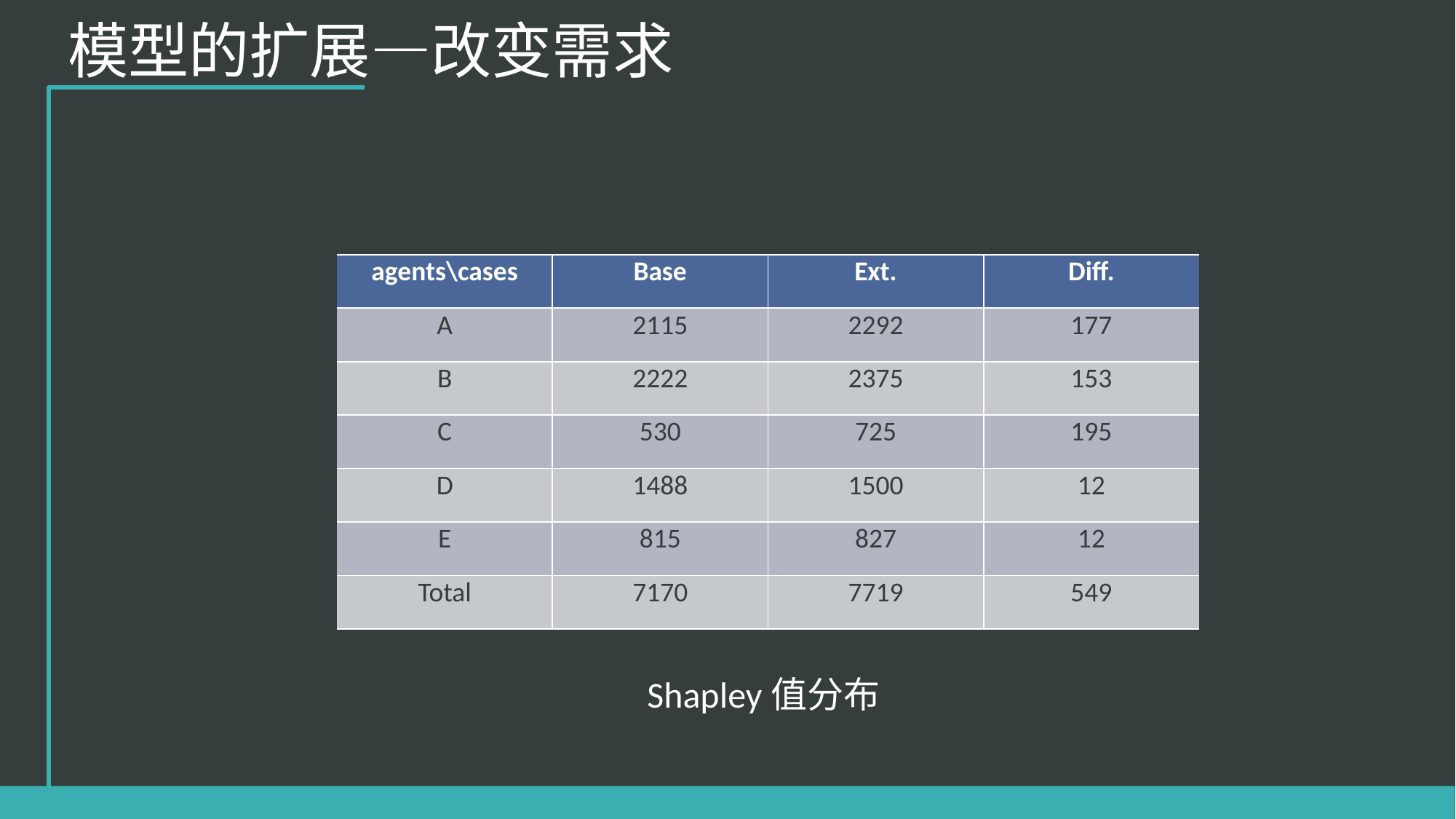

模型的扩展—改变需求

| agents\cases | Base | Ext. | Diff. |
| --- | --- | --- | --- |
| A | 2115 | 2292 | 177 |
| B | 2222 | 2375 | 153 |
| C | 530 | 725 | 195 |
| D | 1488 | 1500 | 12 |
| E | 815 | 827 | 12 |
| Total | 7170 | 7719 | 549 |
Shapley值分布